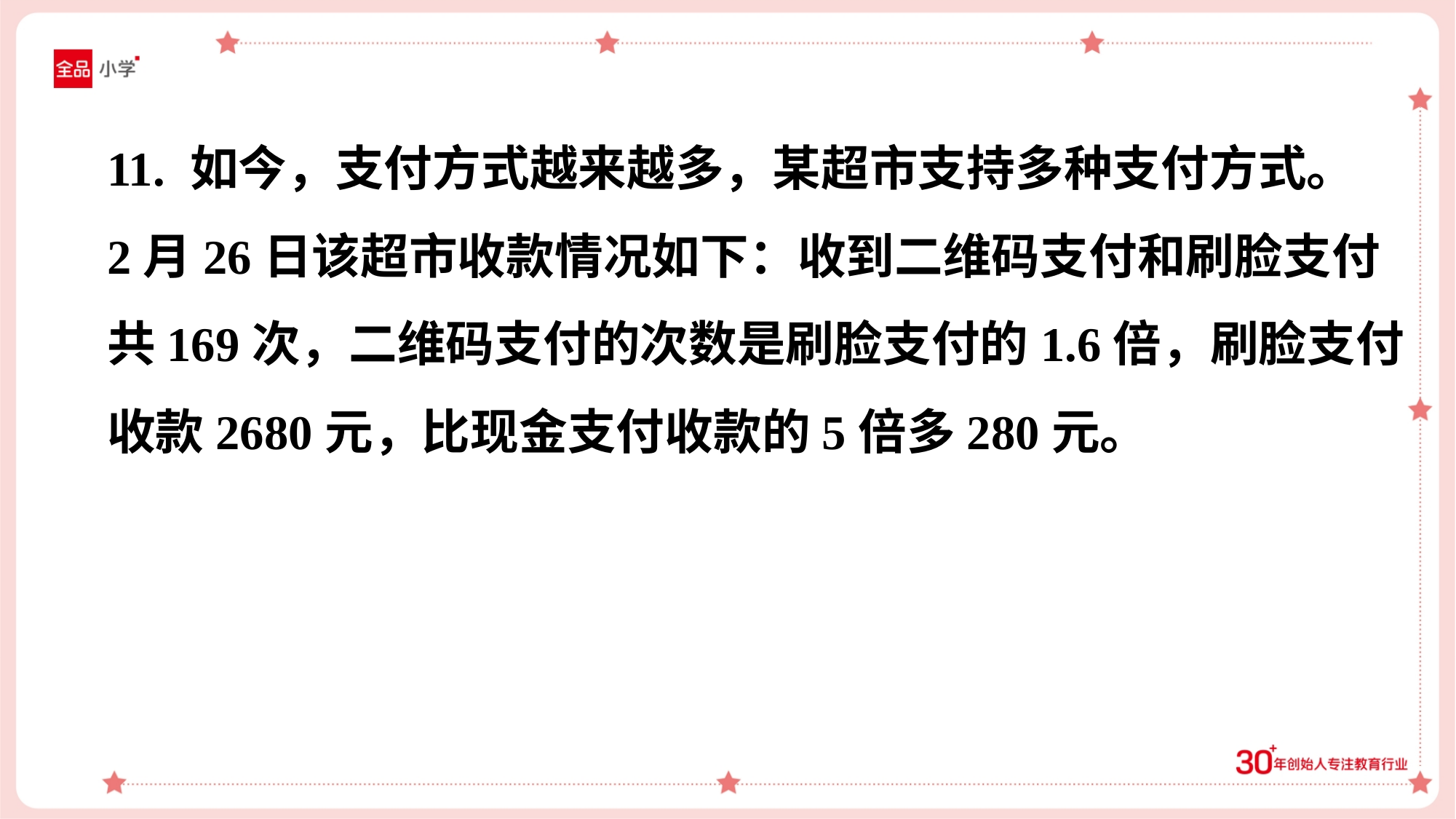

11. 如今，支付方式越来越多，某超市支持多种支付方式。
2月26日该超市收款情况如下：收到二维码支付和刷脸支付
共169次，二维码支付的次数是刷脸支付的1.6倍，刷脸支付
收款2680元，比现金支付收款的5倍多280元。